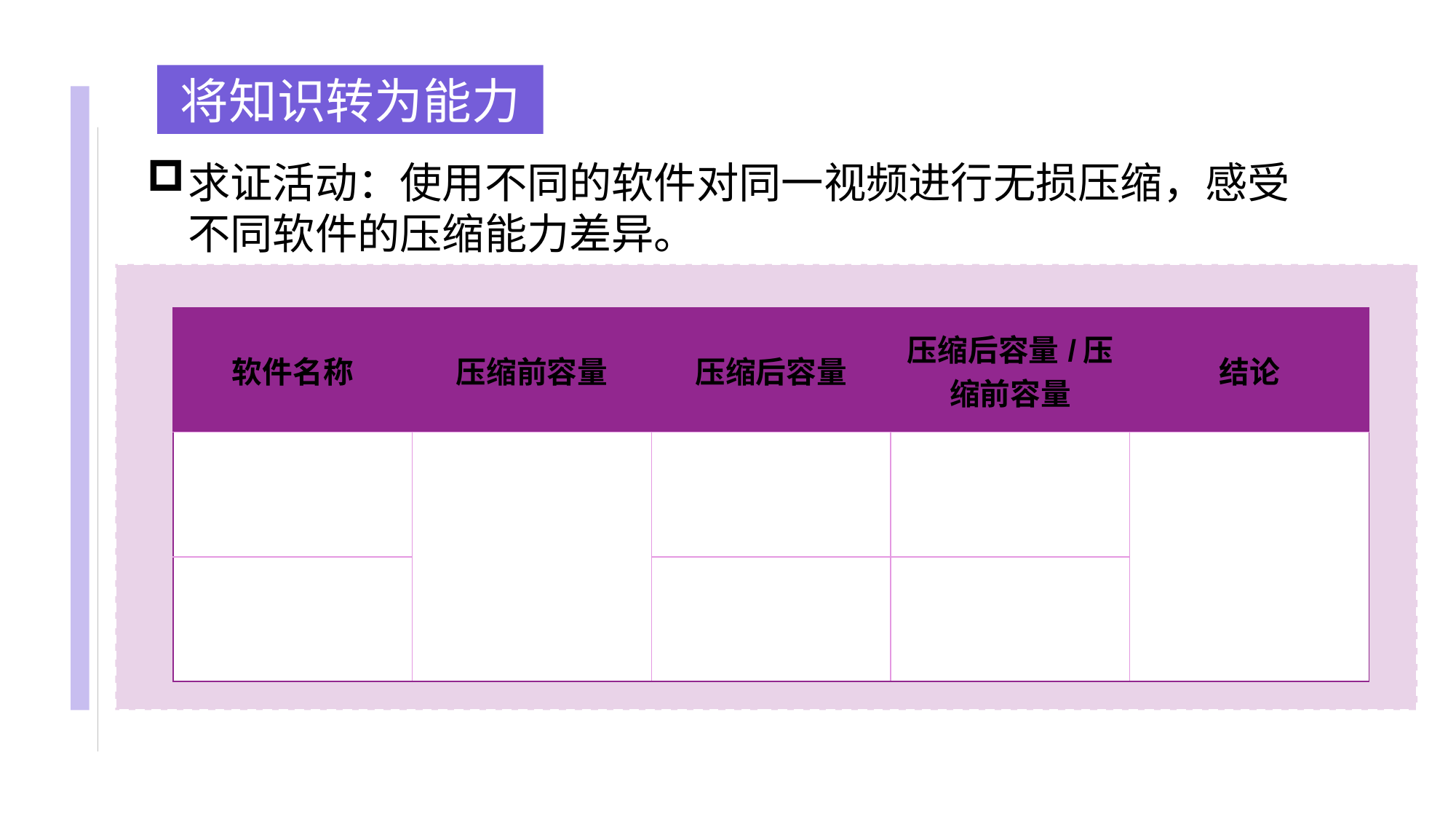

将知识转为能力

求证活动：使用不同的软件对同一视频进行无损压缩，感受不同软件的压缩能力差异。

| 软件名称 | 压缩前容量 | 压缩后容量 | 压缩后容量/压缩前容量 | 结论 |
| --- | --- | --- | --- | --- |
|  |  |  |  |  |
|  |  |  |  |  |